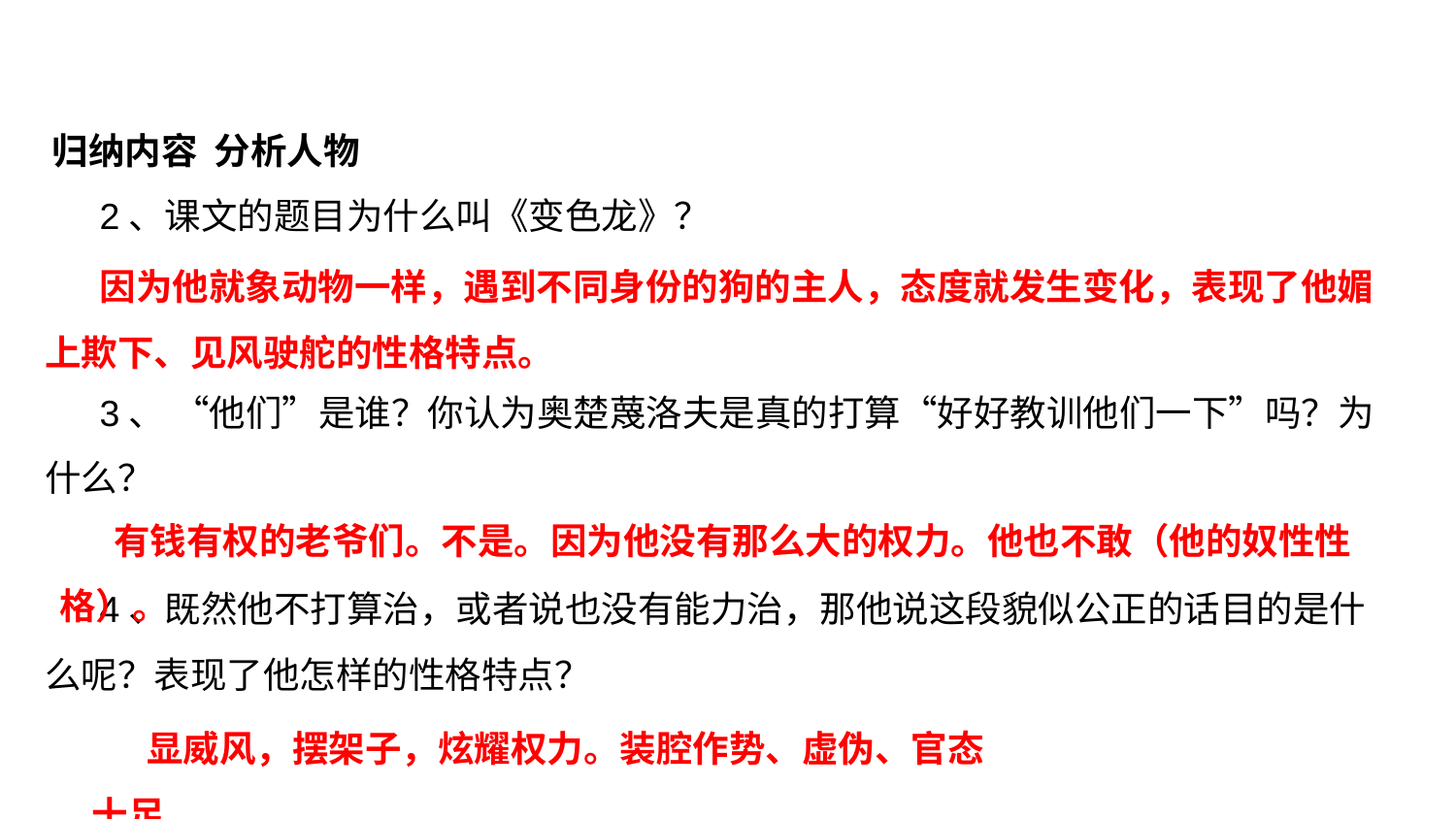

归纳内容  分析人物
2、课文的题目为什么叫《变色龙》？

3、 “他们”是谁？你认为奥楚蔑洛夫是真的打算“好好教训他们一下”吗？为什么？

4、既然他不打算治，或者说也没有能力治，那他说这段貌似公正的话目的是什么呢？表现了他怎样的性格特点？
因为他就象动物一样，遇到不同身份的狗的主人，态度就发生变化，表现了他媚上欺下、见风驶舵的性格特点。
有钱有权的老爷们。不是。因为他没有那么大的权力。他也不敢（他的奴性性格）。
显威风，摆架子，炫耀权力。装腔作势、虚伪、官态十足